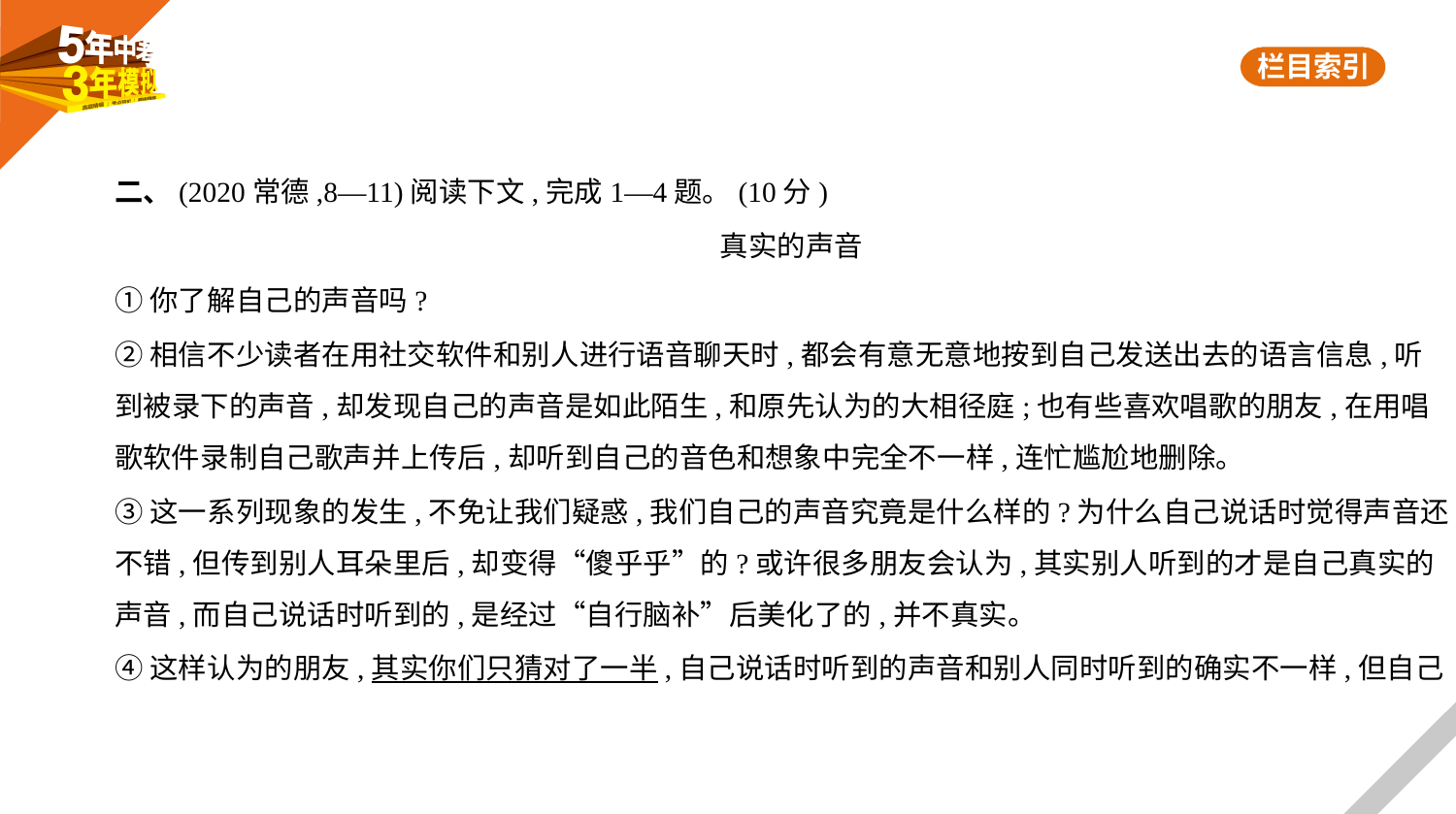

二、(2020常德,8—11)阅读下文,完成1—4题。(10分)
真实的声音
①你了解自己的声音吗?
②相信不少读者在用社交软件和别人进行语音聊天时,都会有意无意地按到自己发送出去的语言信息,听
到被录下的声音,却发现自己的声音是如此陌生,和原先认为的大相径庭;也有些喜欢唱歌的朋友,在用唱
歌软件录制自己歌声并上传后,却听到自己的音色和想象中完全不一样,连忙尴尬地删除。
③这一系列现象的发生,不免让我们疑惑,我们自己的声音究竟是什么样的?为什么自己说话时觉得声音还
不错,但传到别人耳朵里后,却变得“傻乎乎”的?或许很多朋友会认为,其实别人听到的才是自己真实的
声音,而自己说话时听到的,是经过“自行脑补”后美化了的,并不真实。
④这样认为的朋友,其实你们只猜对了一半,自己说话时听到的声音和别人同时听到的确实不一样,但自己